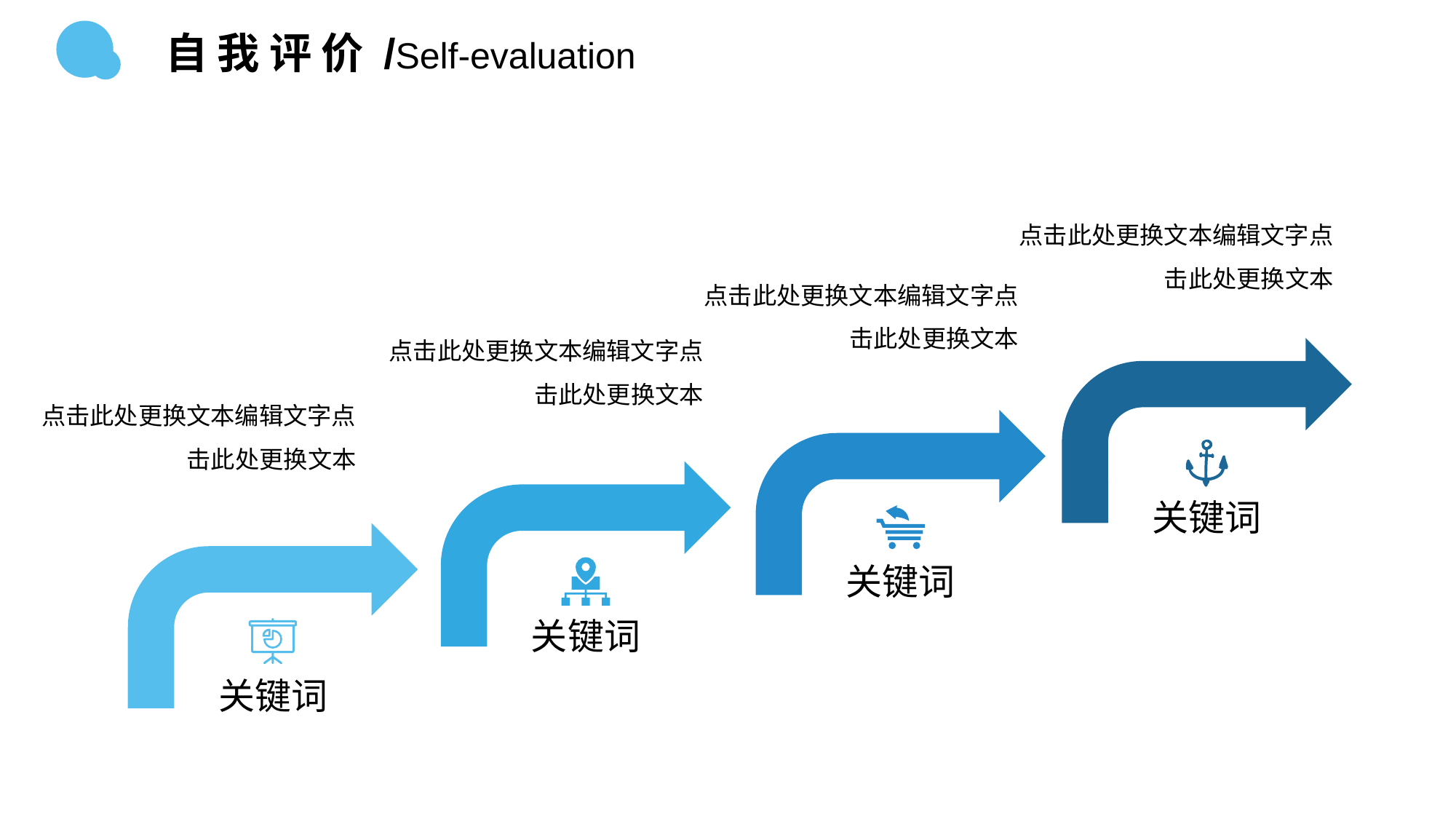

自 我 评 价 /Self-evaluation
点击此处更换文本编辑文字点击此处更换文本
点击此处更换文本编辑文字点击此处更换文本
点击此处更换文本编辑文字点击此处更换文本

关键词

关键词

关键词

关键词
点击此处更换文本编辑文字点击此处更换文本